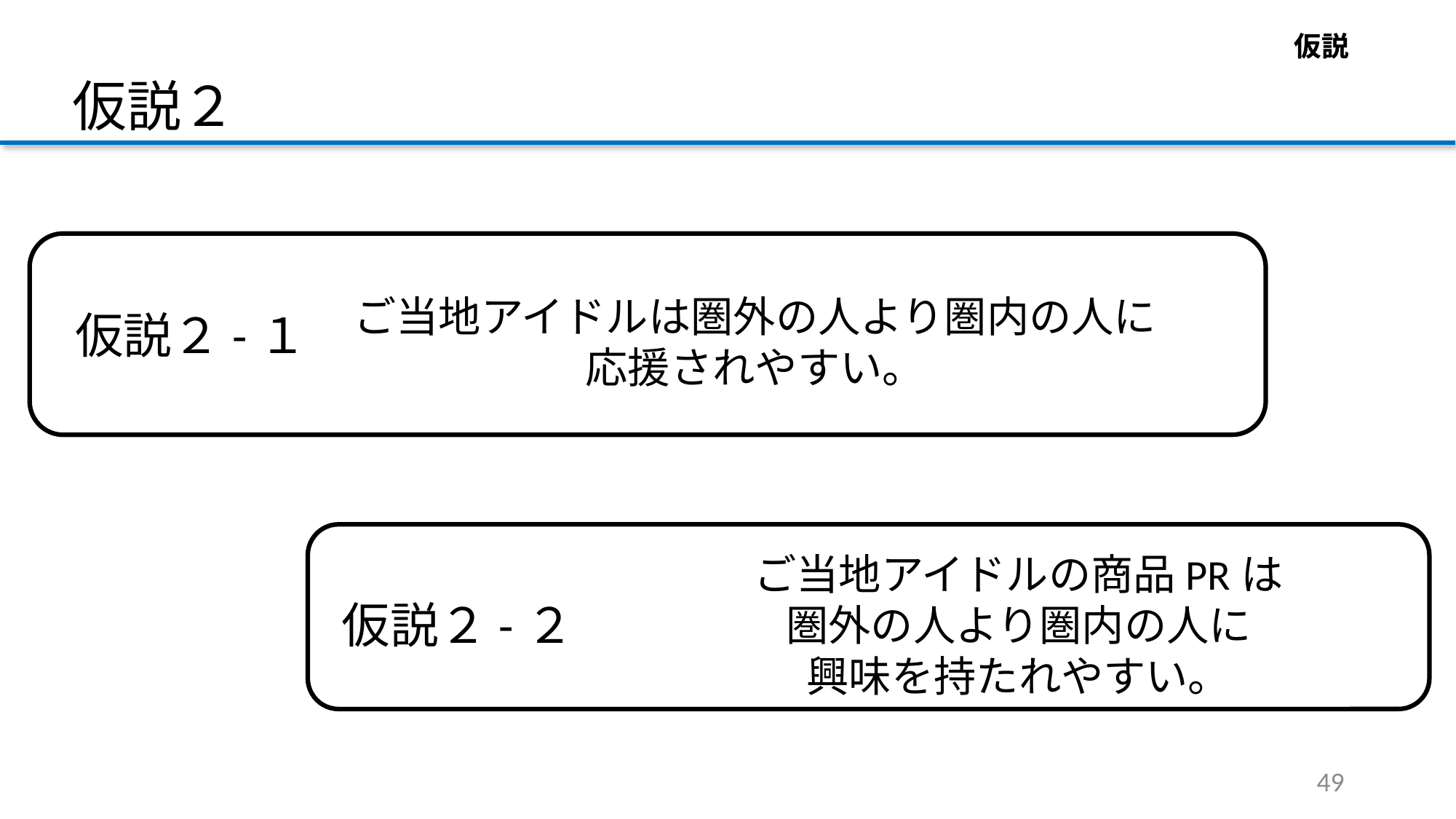

仮説
仮説
仮説２

ご当地アイドルは圏外の人より圏内の人に
応援されやすい。
仮説２-１

ご当地アイドルの商品PRは
圏外の人より圏内の人に
興味を持たれやすい。
仮説２-２
49